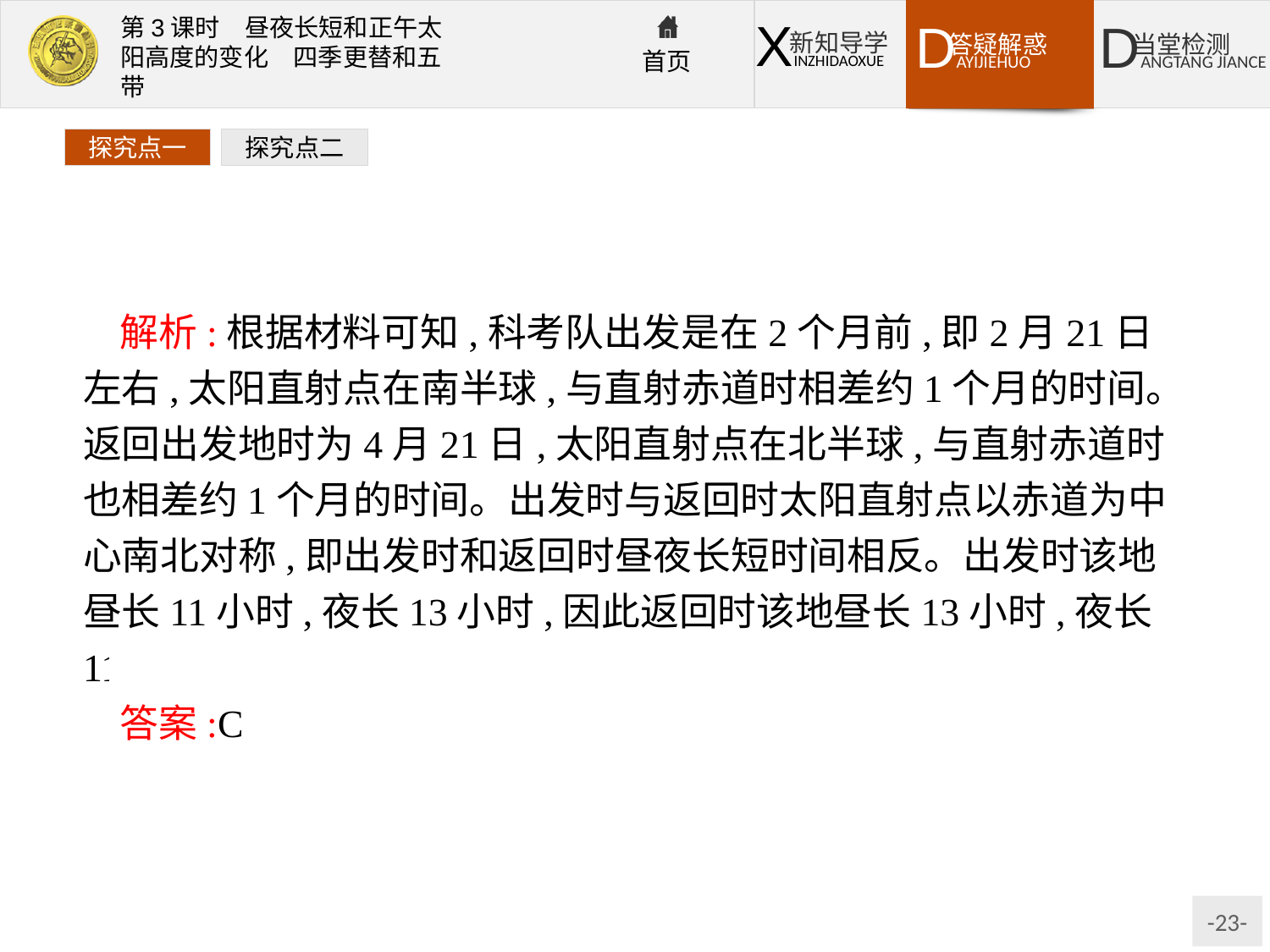

探究点一
探究点二
解析:根据材料可知,科考队出发是在2个月前,即2月21日左右,太阳直射点在南半球,与直射赤道时相差约1个月的时间。返回出发地时为4月21日,太阳直射点在北半球,与直射赤道时也相差约1个月的时间。出发时与返回时太阳直射点以赤道为中心南北对称,即出发时和返回时昼夜长短时间相反。出发时该地昼长11小时,夜长13小时,因此返回时该地昼长13小时,夜长11小时。
答案:C